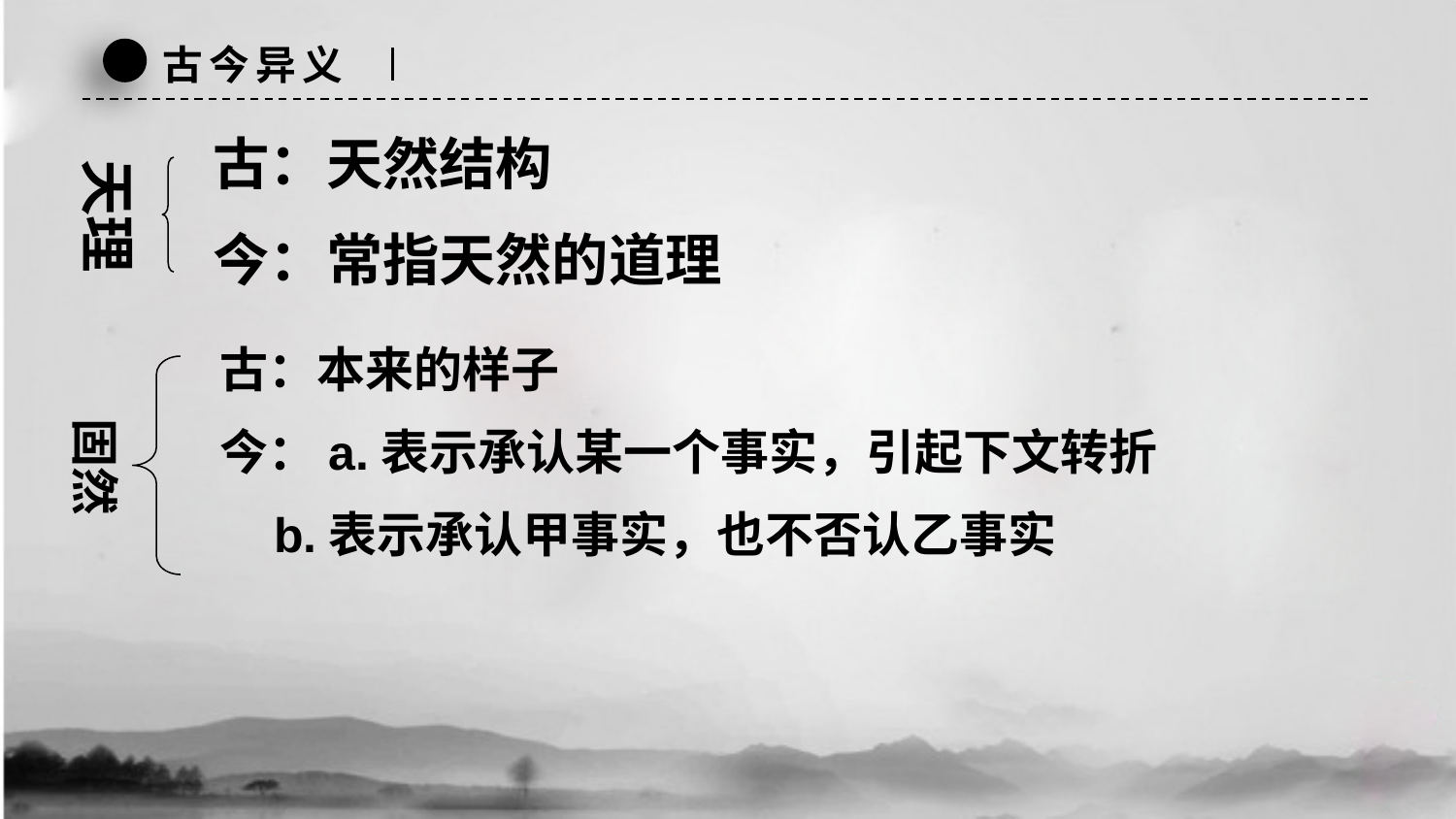

古今异义

古：天然结构
今：常指天然的道理
天理

古：本来的样子
今：a.表示承认某一个事实，引起下文转折
    b.表示承认甲事实，也不否认乙事实

固然